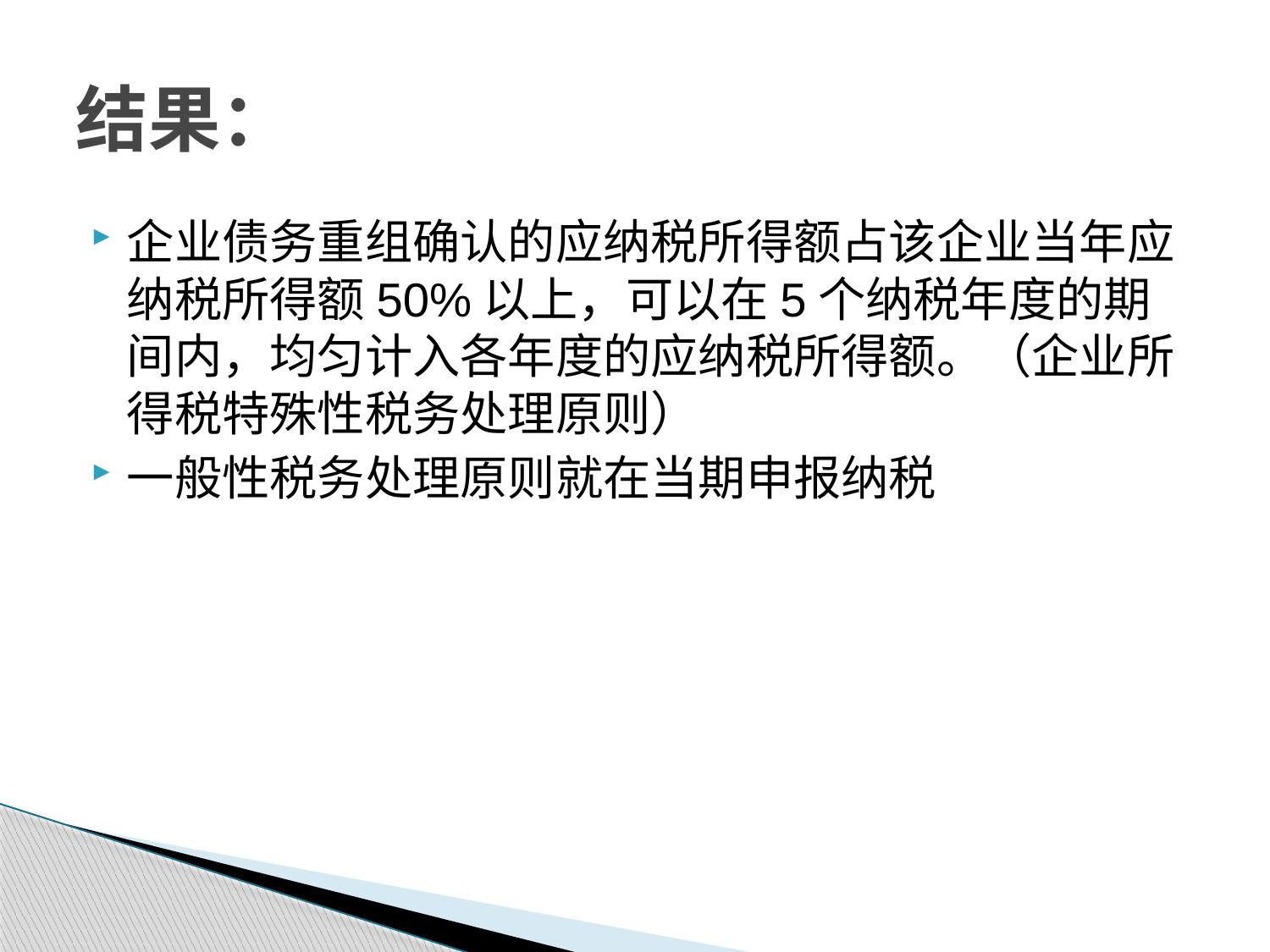

# 结果：
企业债务重组确认的应纳税所得额占该企业当年应纳税所得额50%以上，可以在5个纳税年度的期间内，均匀计入各年度的应纳税所得额。（企业所得税特殊性税务处理原则）
一般性税务处理原则就在当期申报纳税